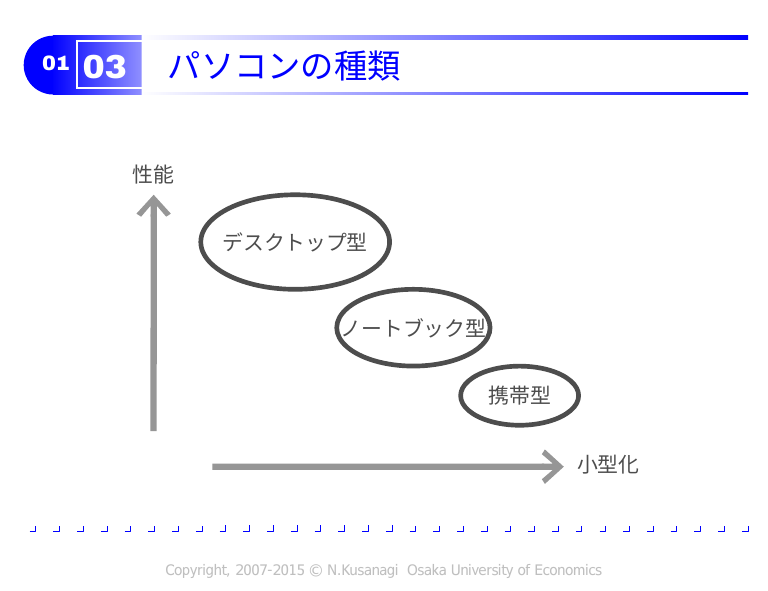

# 03   パソコンの種類
性能

デスクトップ型
ノートブック型

携帯型
小型化